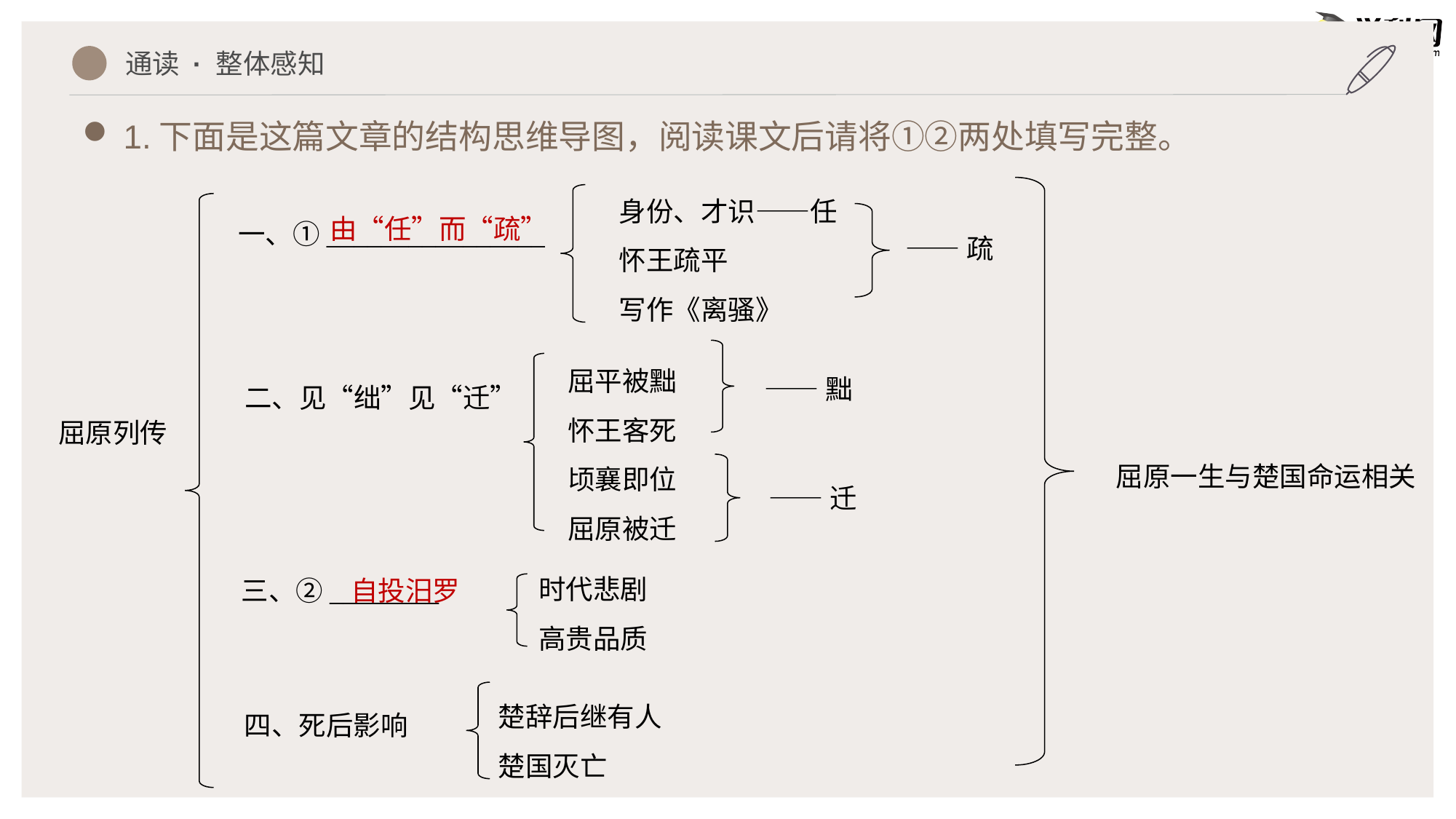

1.下面是这篇文章的结构思维导图，阅读课文后请将①②两处填写完整。
通读 · 整体感知

身份、才识——任
怀王疏平
写作《离骚》

由“任”而“疏”
一、①________________
——疏

屈平被黜
怀王客死
顷襄即位
屈原被迁

——黜
二、见“绌”见“迁”
屈原列传
屈原一生与楚国命运相关

——迁
时代悲剧
高贵品质
自投汨罗
三、②________

楚辞后继有人
楚国灭亡

四、死后影响